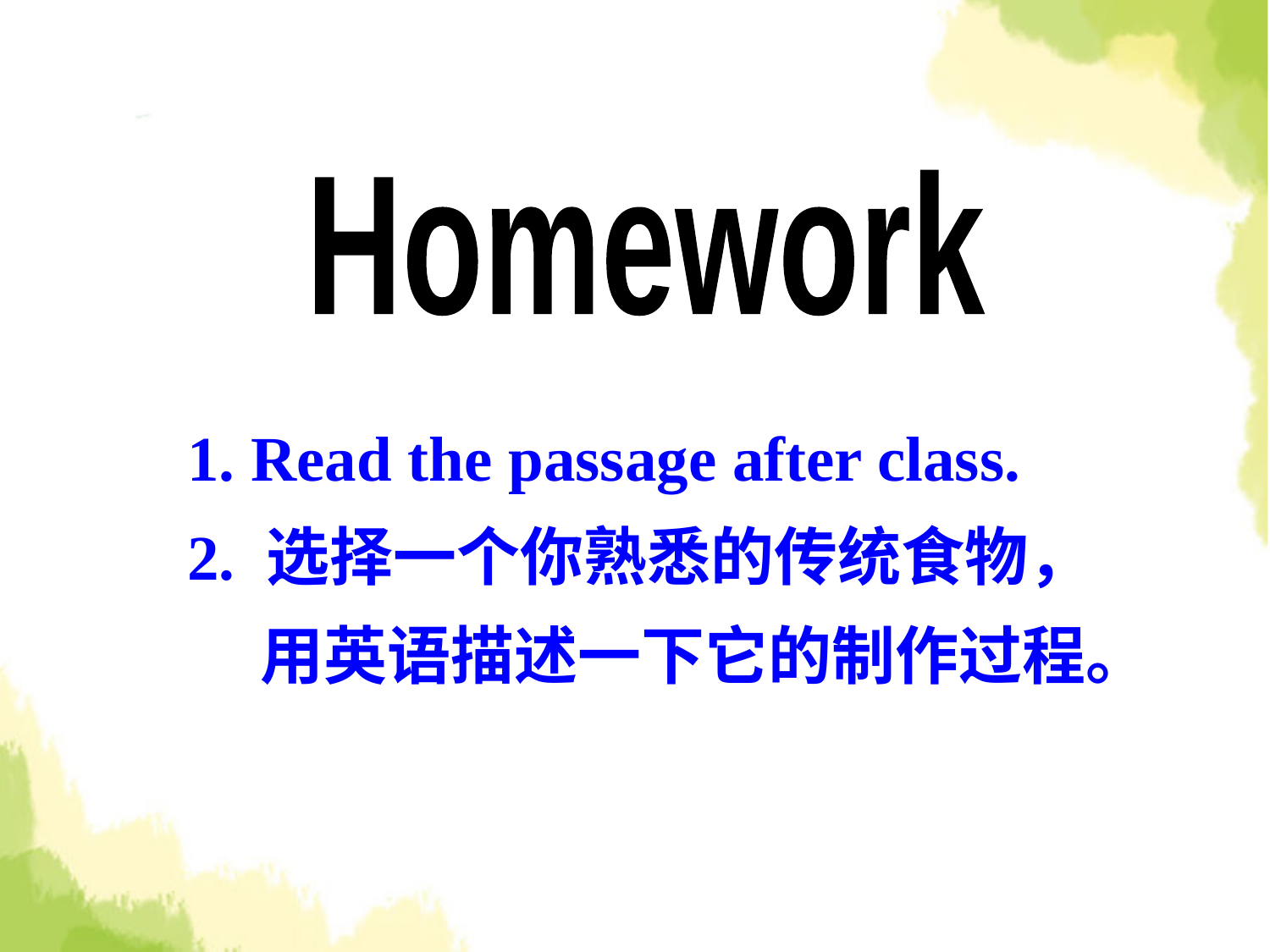

Homework
1. Read the passage after class.
2. 选择一个你熟悉的传统食物，
    用英语描述一下它的制作过程。